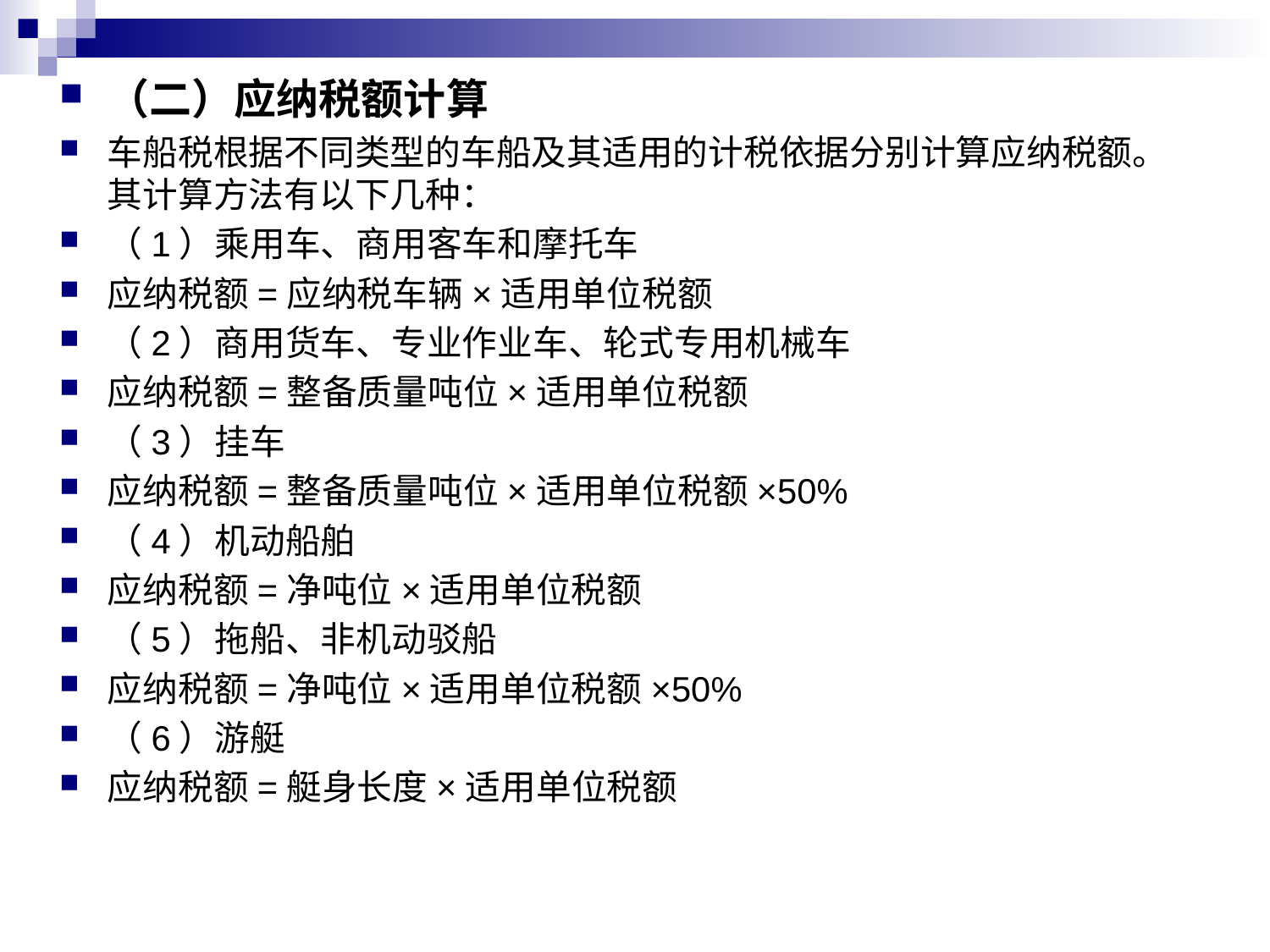

#
（二）应纳税额计算
车船税根据不同类型的车船及其适用的计税依据分别计算应纳税额。其计算方法有以下几种：
（1）乘用车、商用客车和摩托车
应纳税额=应纳税车辆×适用单位税额
（2）商用货车、专业作业车、轮式专用机械车
应纳税额=整备质量吨位×适用单位税额
（3）挂车
应纳税额=整备质量吨位×适用单位税额×50%
（4）机动船舶
应纳税额=净吨位×适用单位税额
（5）拖船、非机动驳船
应纳税额=净吨位×适用单位税额×50%
（6）游艇
应纳税额=艇身长度×适用单位税额